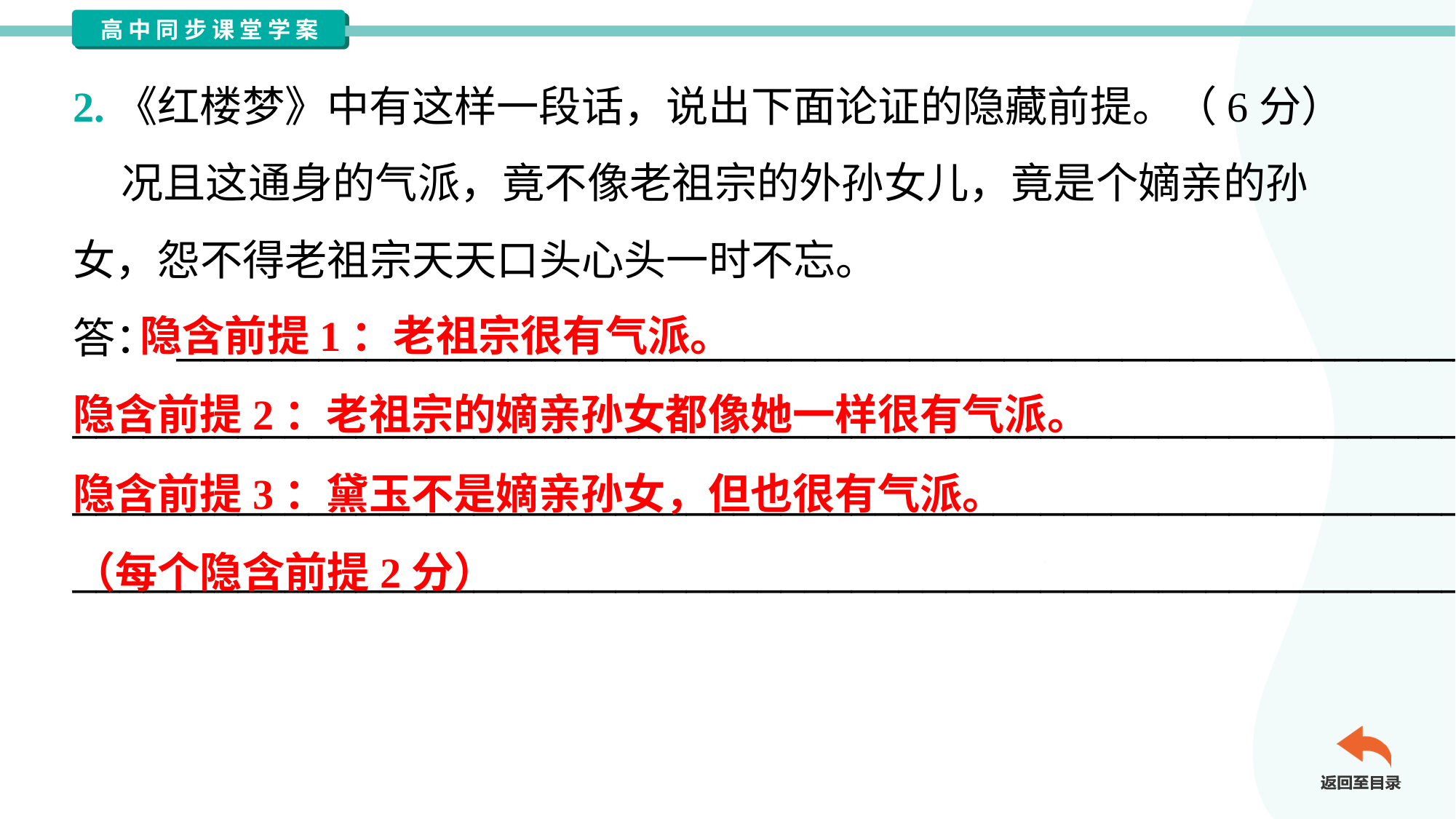

2.《红楼梦》中有这样一段话，说出下面论证的隐藏前提。（6分）
    况且这通身的气派，竟不像老祖宗的外孙女儿，竟是个嫡亲的孙
女，怨不得老祖宗天天口头心头一时不忘。
答： ________________________________________________________
_____________________________________________________________
_____________________________________________________________
_____________________________________________________________
      隐含前提1：老祖宗很有气派。
隐含前提2：老祖宗的嫡亲孙女都像她一样很有气派。
隐含前提3：黛玉不是嫡亲孙女，但也很有气派。
（每个隐含前提2分）